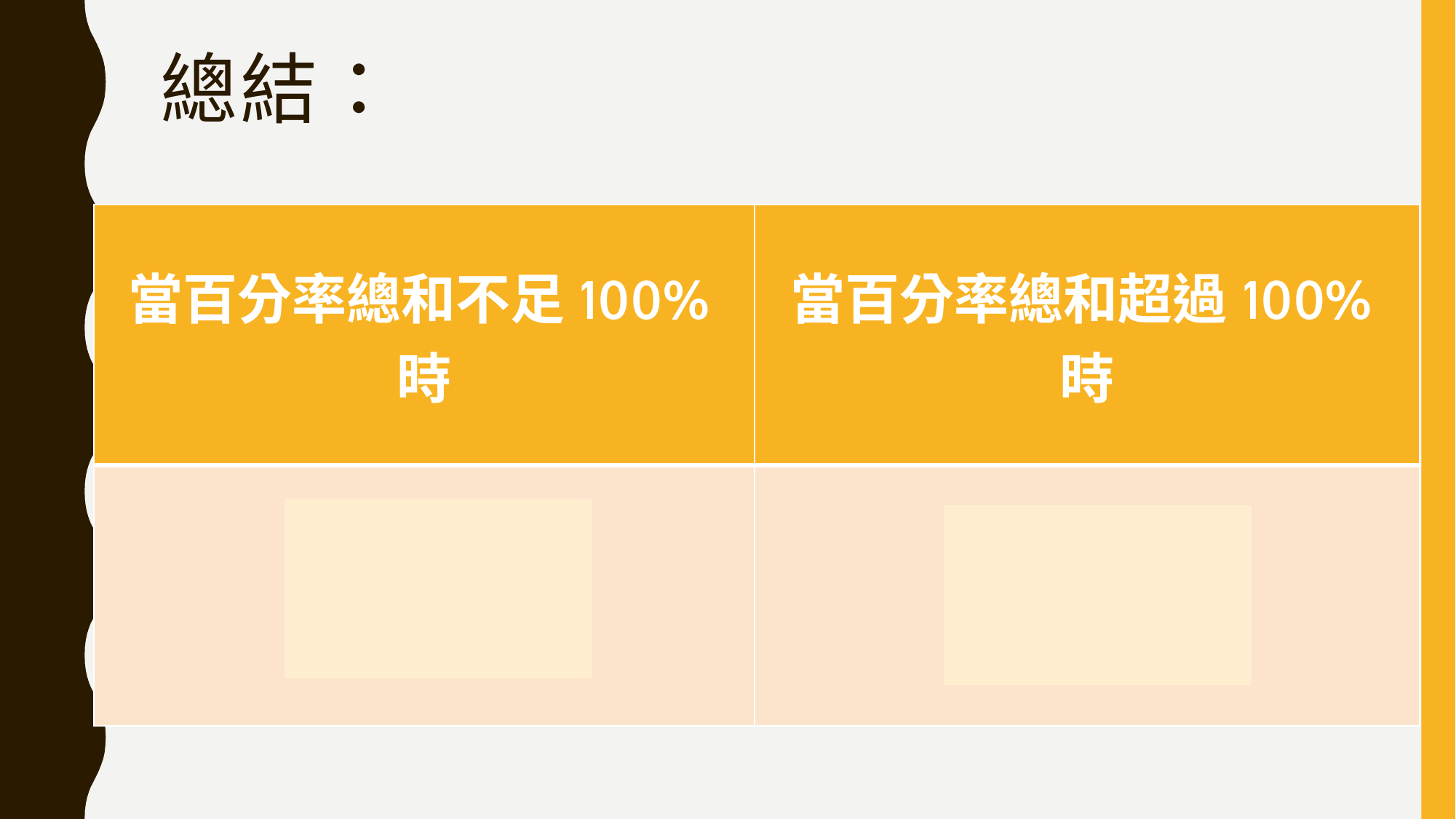

# 總結：
| 當百分率總和不足100%時 | 當百分率總和超過100%時 |
| --- | --- |
| 加最多項 | 減最多項 |